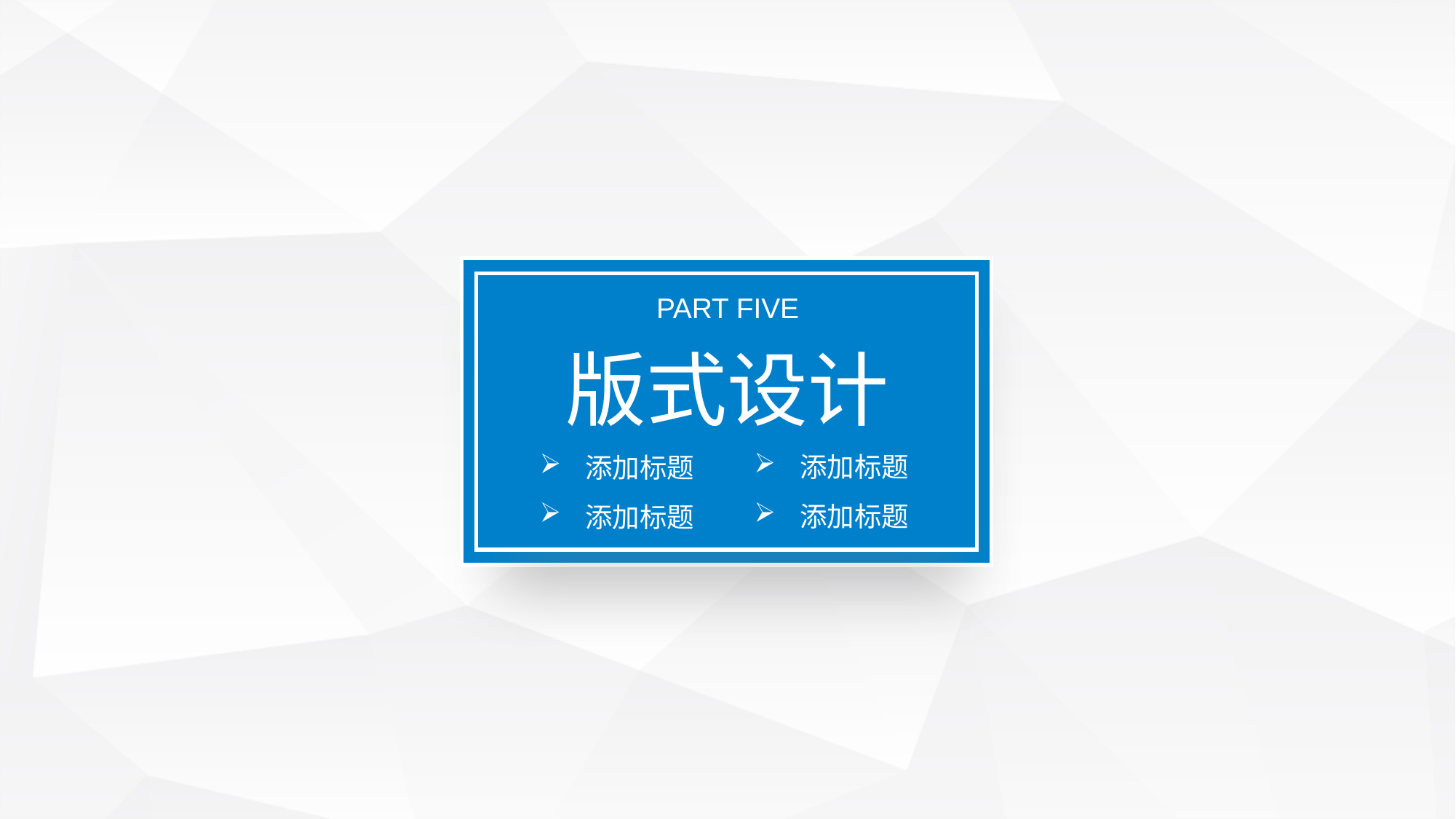

PART FIVE
版式设计
添加标题
添加标题
添加标题
添加标题